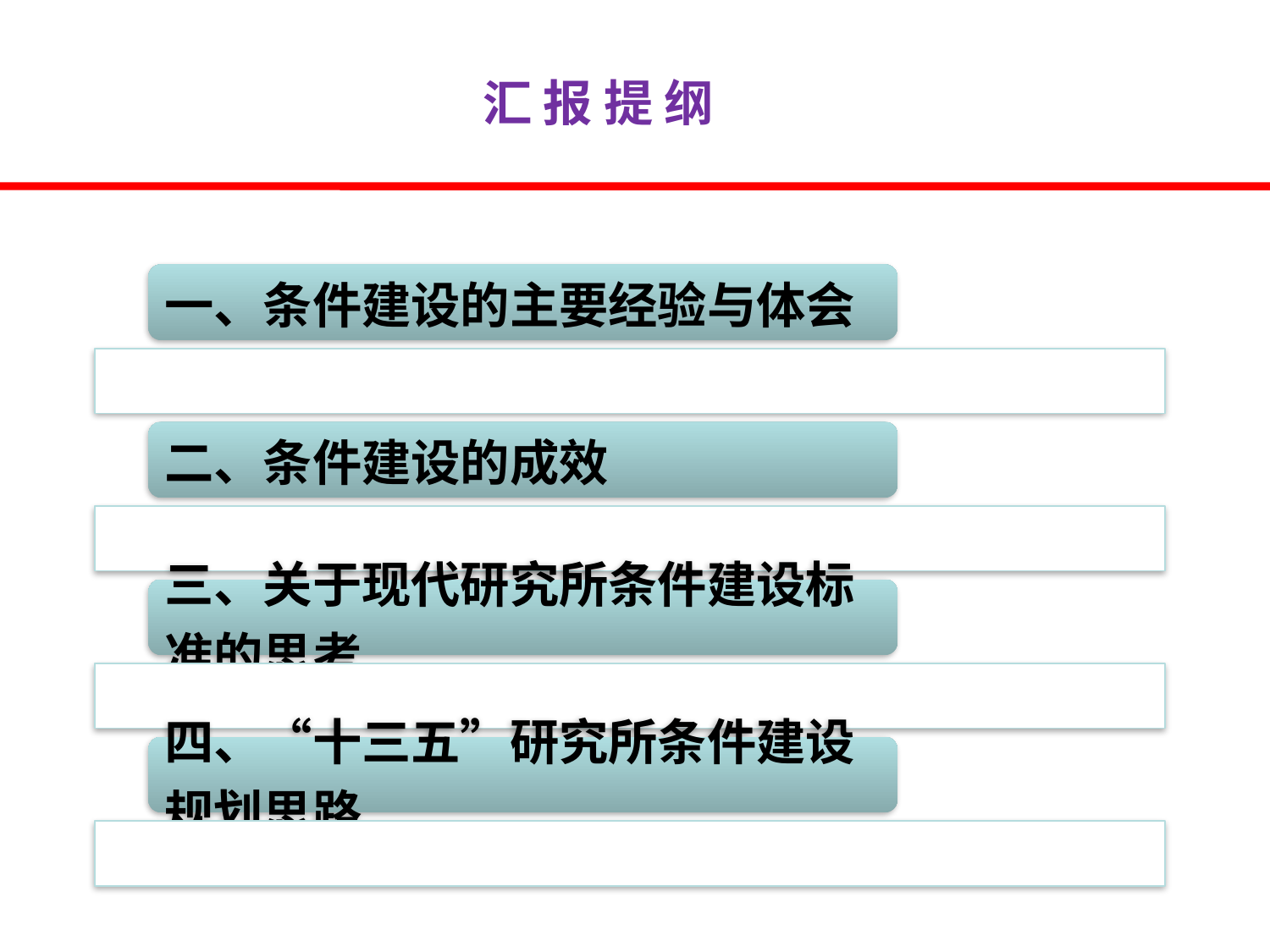

汇 报 提 纲

一、条件建设的主要经验与体会
二、条件建设的成效
三、关于现代研究所条件建设标准的思考
四、“十三五”研究所条件建设规划思路